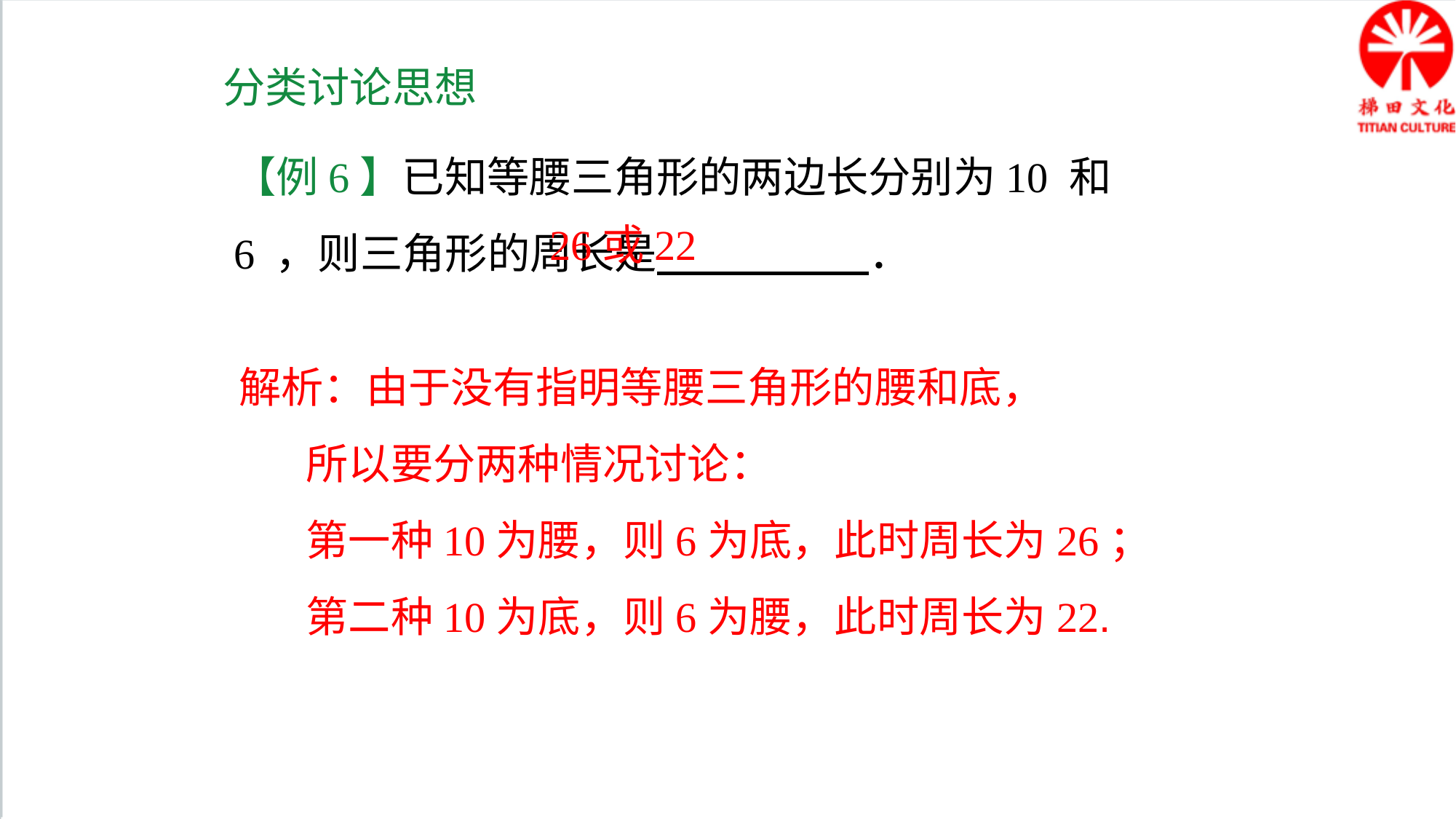

分类讨论思想
【例6】已知等腰三角形的两边长分别为10 和6 ，则三角形的周长是　　　　　．
26或22
解析：由于没有指明等腰三角形的腰和底，
      所以要分两种情况讨论：
      第一种10为腰，则6为底，此时周长为26；
      第二种10为底，则6为腰，此时周长为22.